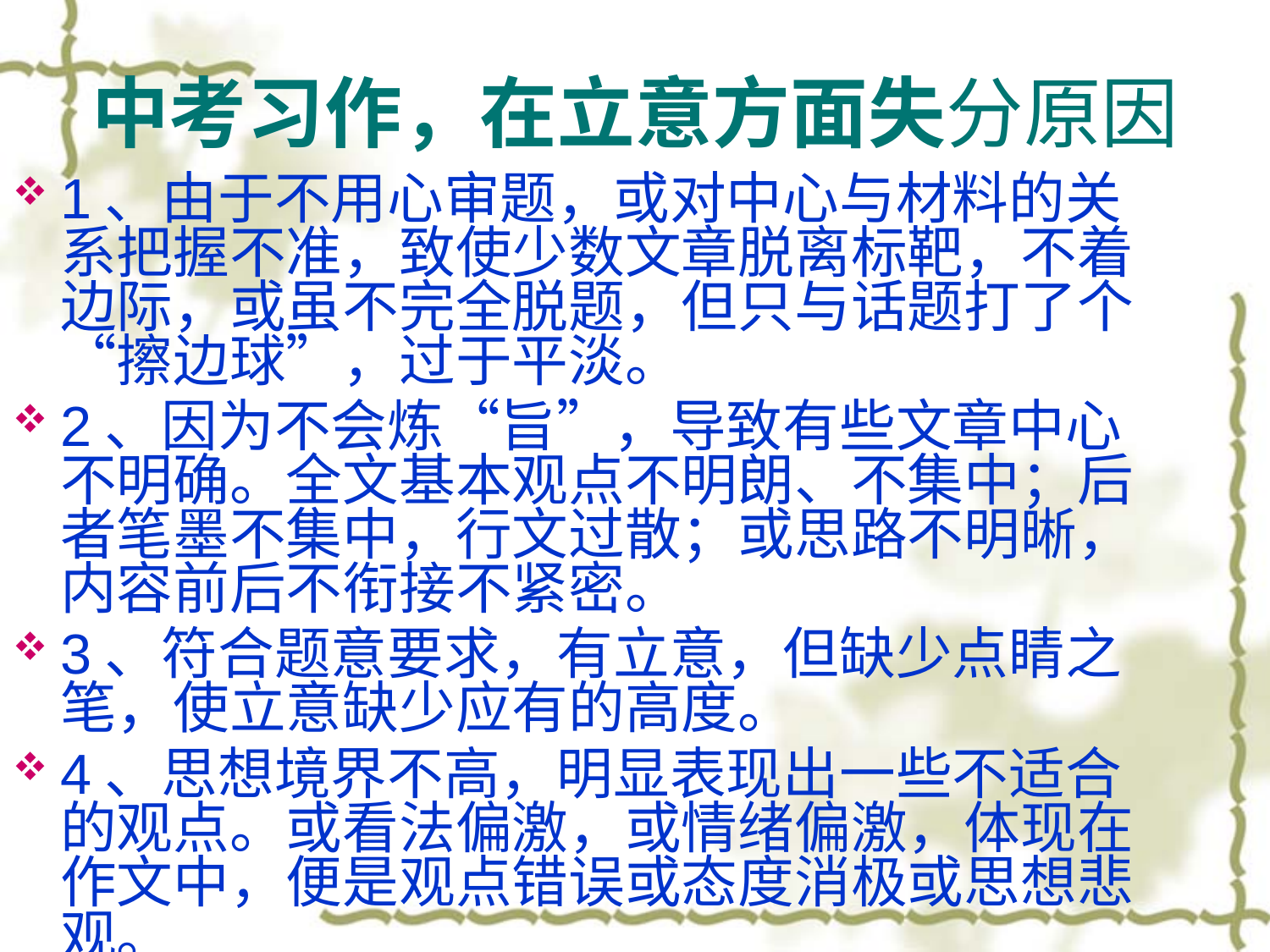

# 中考习作，在立意方面失分原因
1、由于不用心审题，或对中心与材料的关系把握不准，致使少数文章脱离标靶，不着边际，或虽不完全脱题，但只与话题打了个“擦边球”，过于平淡。
2、因为不会炼“旨”，导致有些文章中心不明确。全文基本观点不明朗、不集中；后者笔墨不集中，行文过散；或思路不明晰，内容前后不衔接不紧密。
3、符合题意要求，有立意，但缺少点睛之笔，使立意缺少应有的高度。
4、思想境界不高，明显表现出一些不适合的观点。或看法偏激，或情绪偏激，体现在作文中，便是观点错误或态度消极或思想悲观。